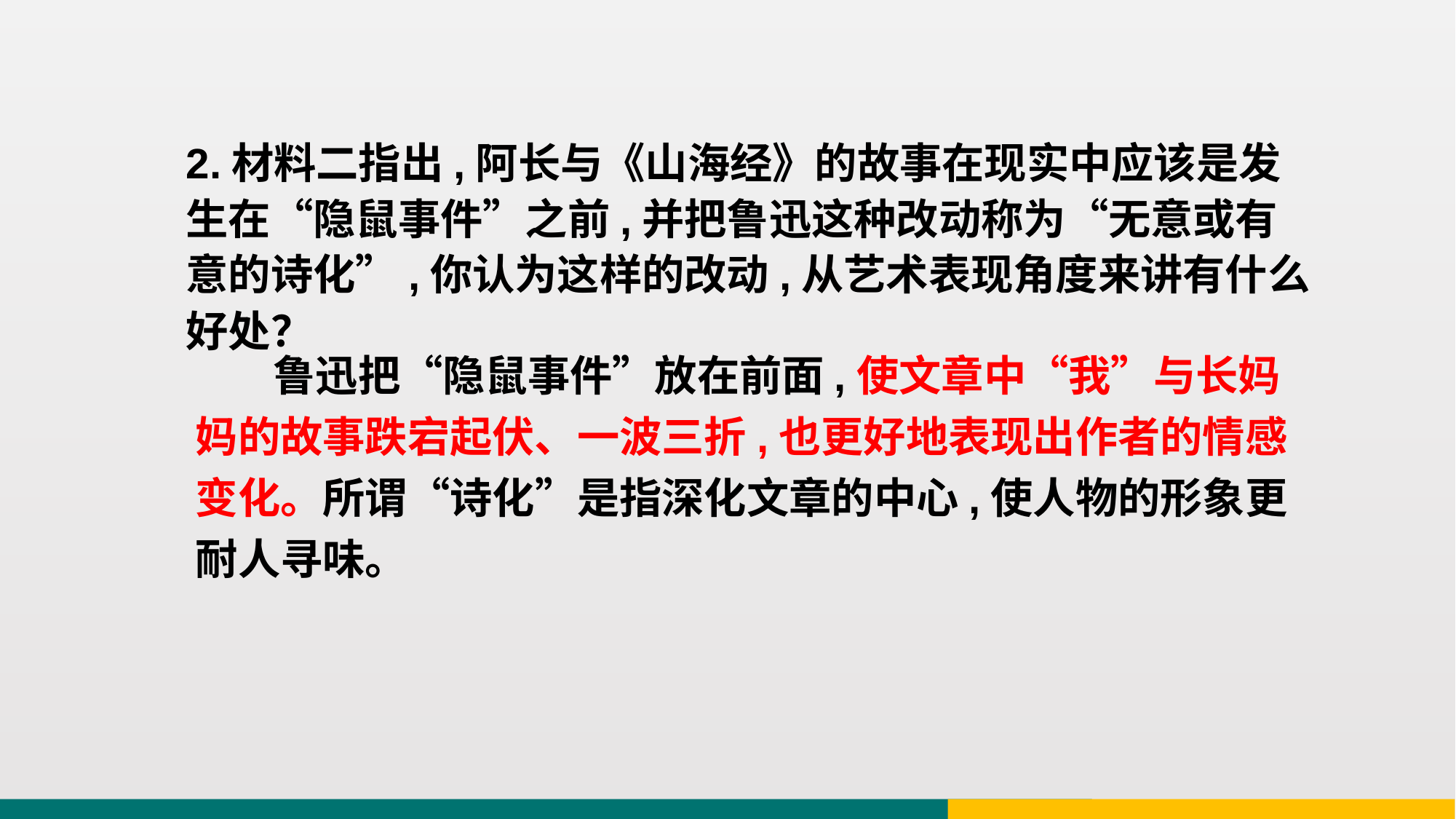

2.材料二指出,阿长与《山海经》的故事在现实中应该是发生在“隐鼠事件”之前,并把鲁迅这种改动称为“无意或有意的诗化”,你认为这样的改动,从艺术表现角度来讲有什么好处？
       鲁迅把“隐鼠事件”放在前面,使文章中“我”与长妈妈的故事跌宕起伏、一波三折,也更好地表现出作者的情感变化。所谓“诗化”是指深化文章的中心,使人物的形象更耐人寻味。